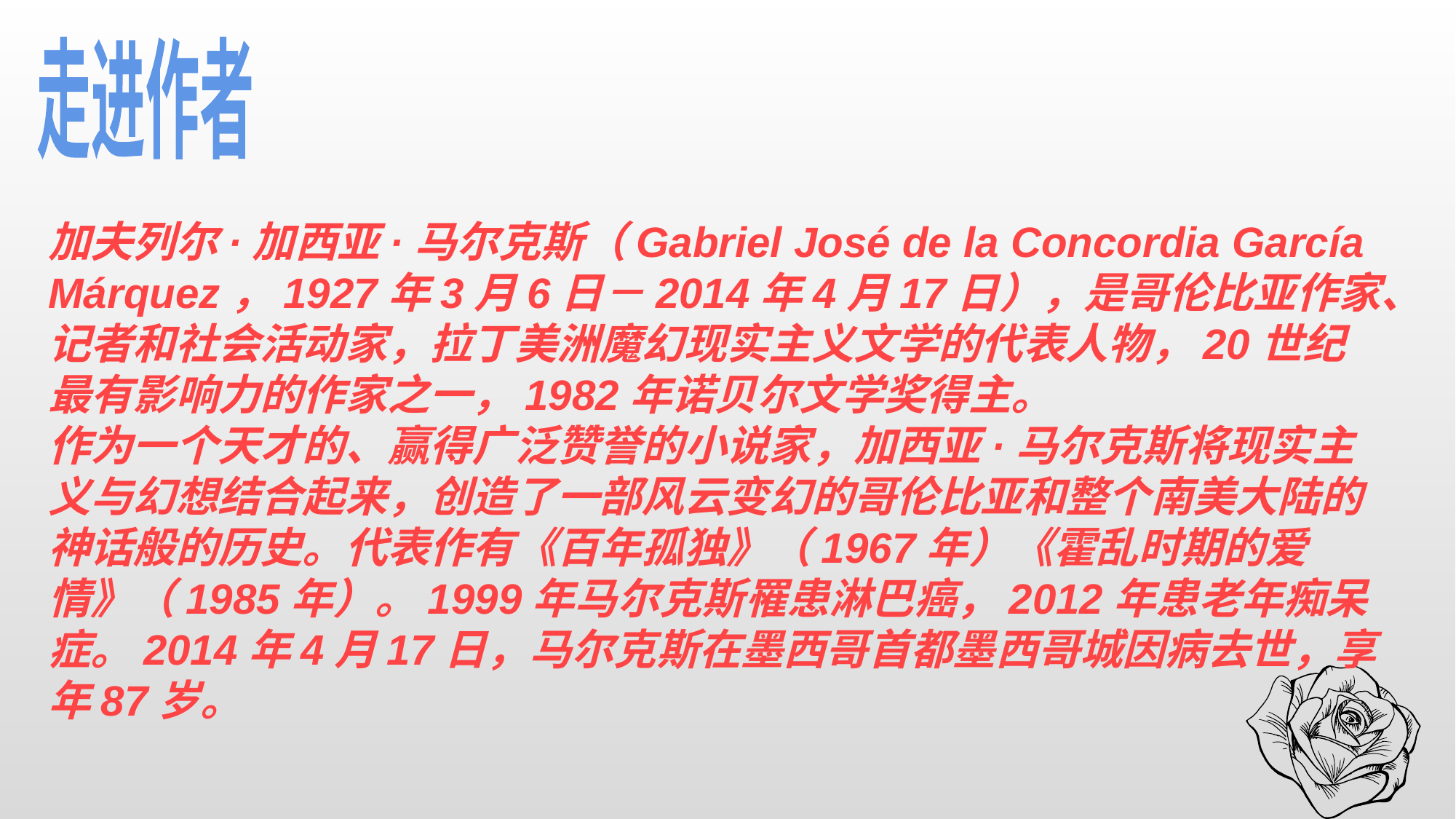

走进作者
加夫列尔·加西亚·马尔克斯（Gabriel José de la Concordia García Márquez，1927年3月6日－2014年4月17日），是哥伦比亚作家、记者和社会活动家，拉丁美洲魔幻现实主义文学的代表人物，20世纪最有影响力的作家之一，1982年诺贝尔文学奖得主。
作为一个天才的、赢得广泛赞誉的小说家，加西亚·马尔克斯将现实主义与幻想结合起来，创造了一部风云变幻的哥伦比亚和整个南美大陆的神话般的历史。代表作有《百年孤独》（1967年）《霍乱时期的爱情》（1985年）。1999年马尔克斯罹患淋巴癌，2012年患老年痴呆症。2014年4月17日，马尔克斯在墨西哥首都墨西哥城因病去世，享年87岁。